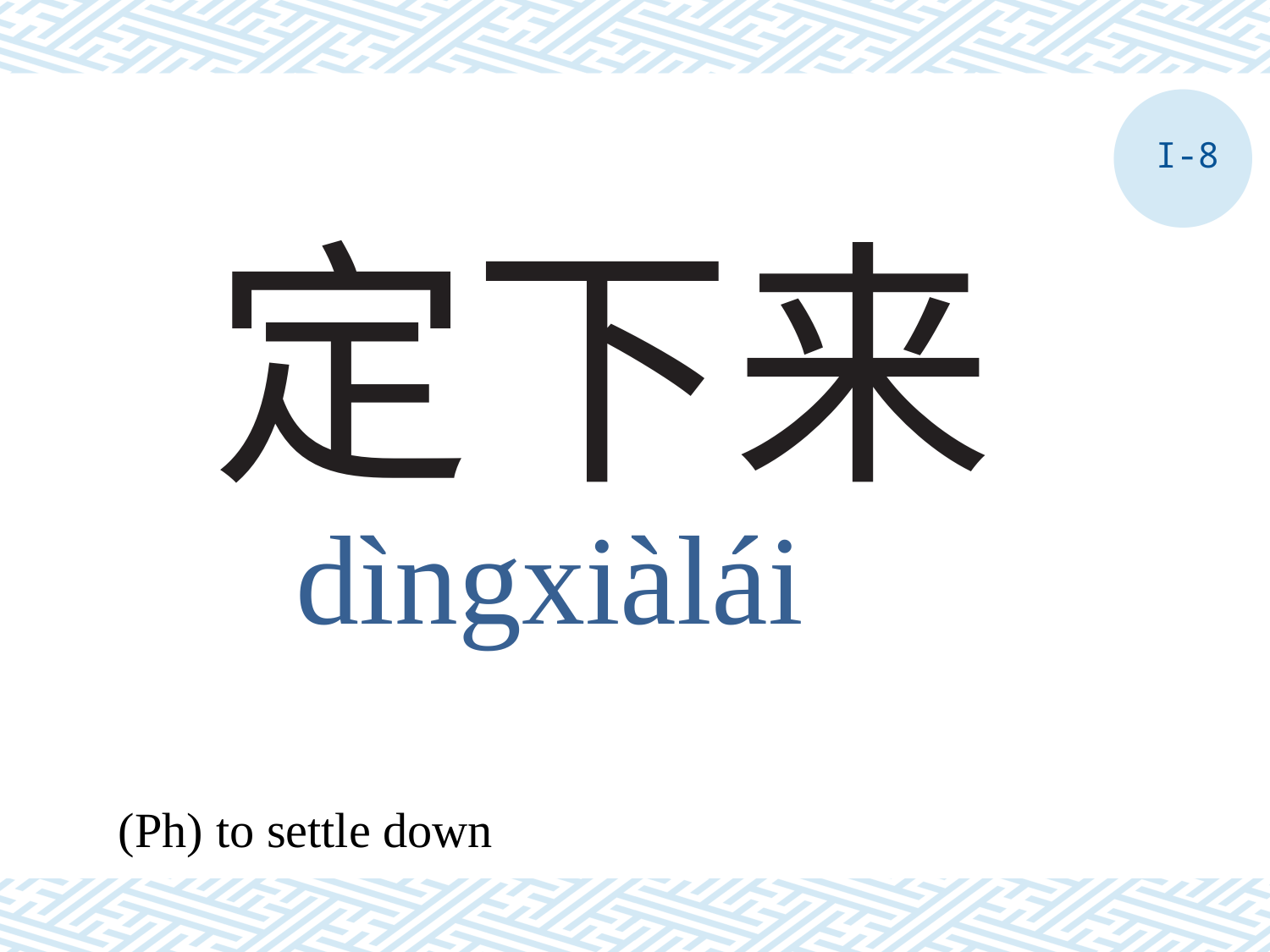

I-8

# 定下来
dìngxiàlái
(Ph) to settle down